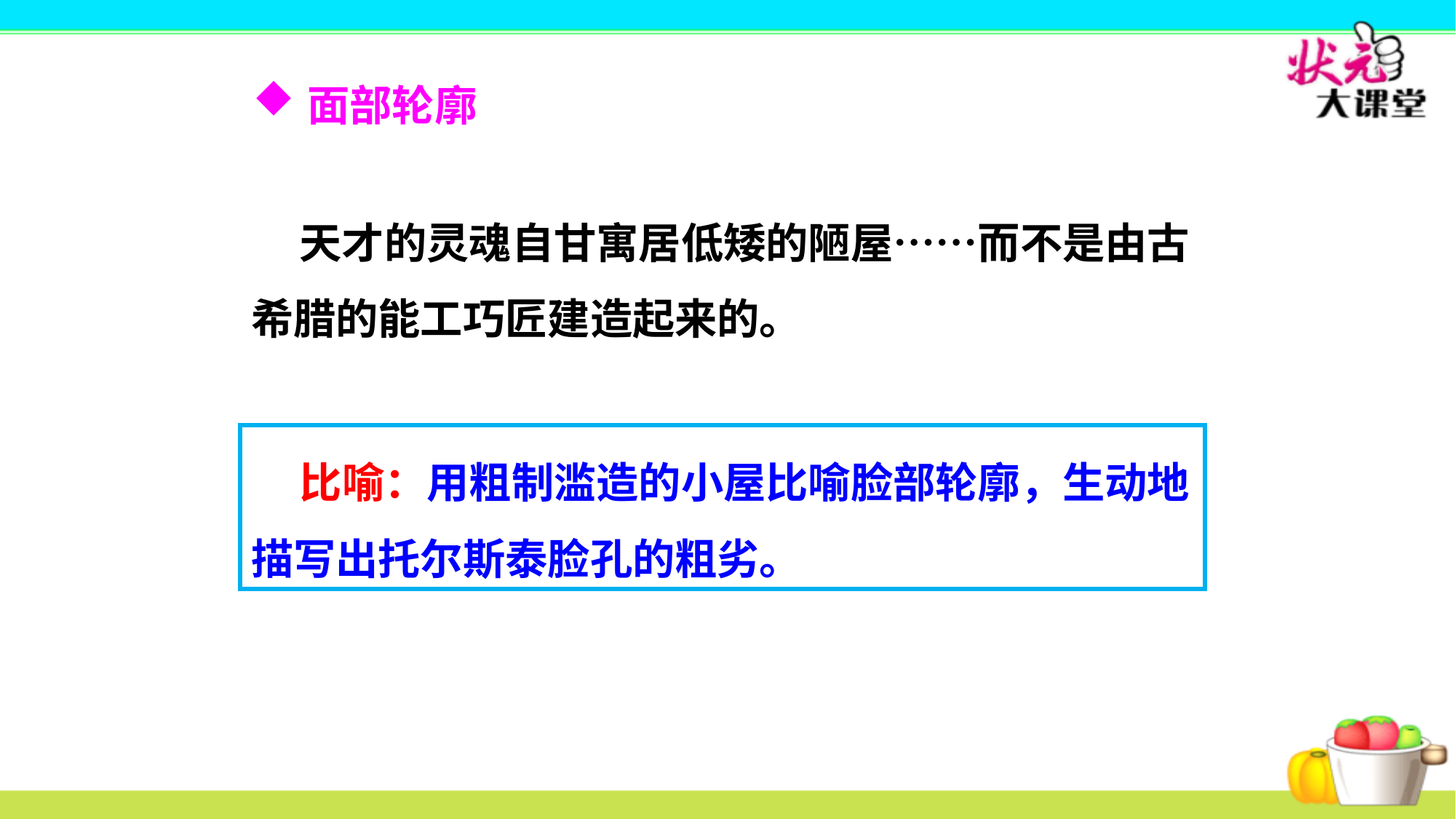

面部轮廓
    天才的灵魂自甘寓居低矮的陋屋……而不是由古希腊的能工巧匠建造起来的。
    比喻：用粗制滥造的小屋比喻脸部轮廓，生动地描写出托尔斯泰脸孔的粗劣。